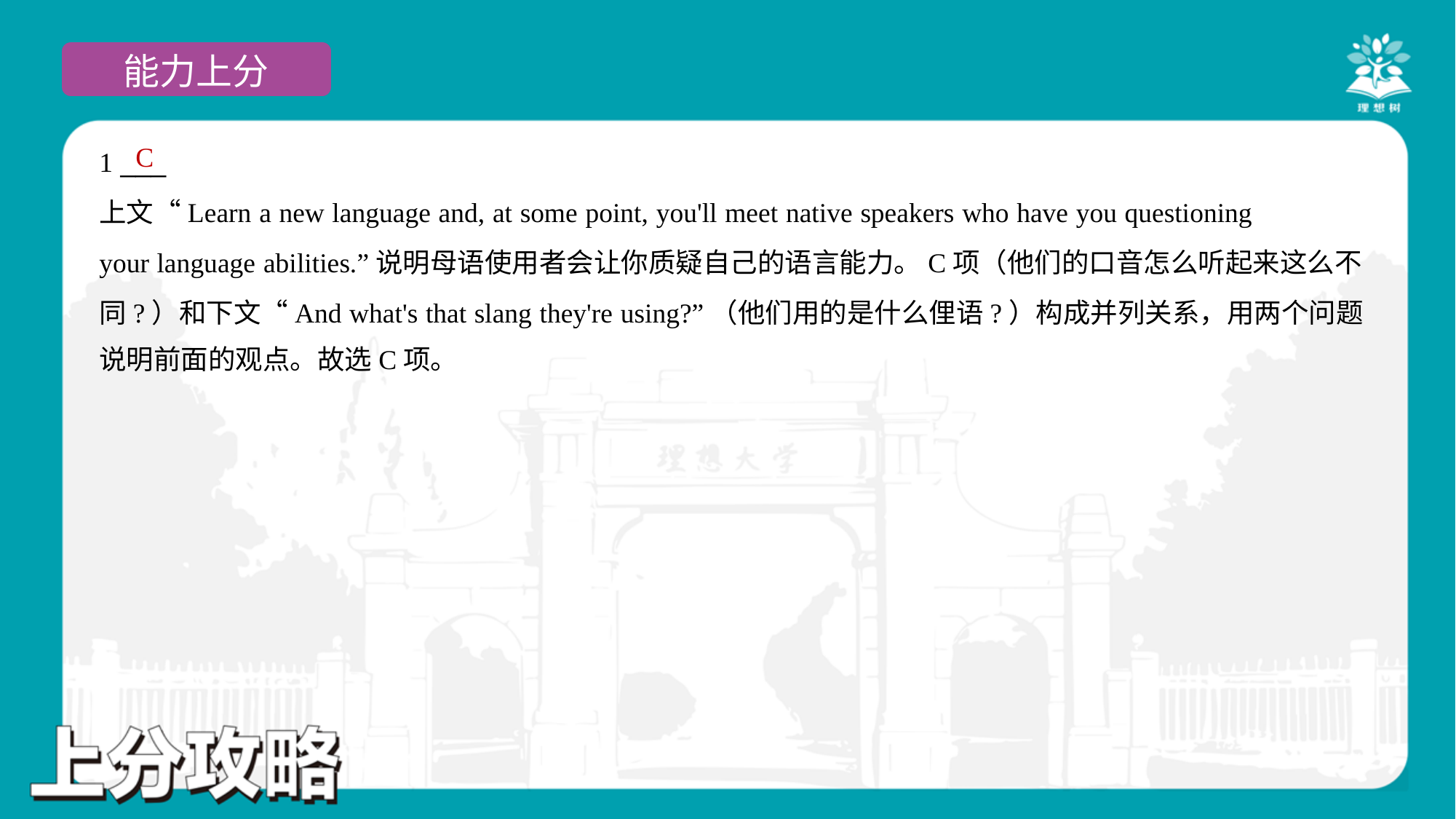

C
1 ___
上文“Learn a new language and, at some point, you'll meet native speakers who have you questioning
your language abilities.”说明母语使用者会让你质疑自己的语言能力。C项（他们的口音怎么听起来这么不
同?）和下文“And what's that slang they're using?”（他们用的是什么俚语?）构成并列关系，用两个问题
说明前面的观点。故选C项。